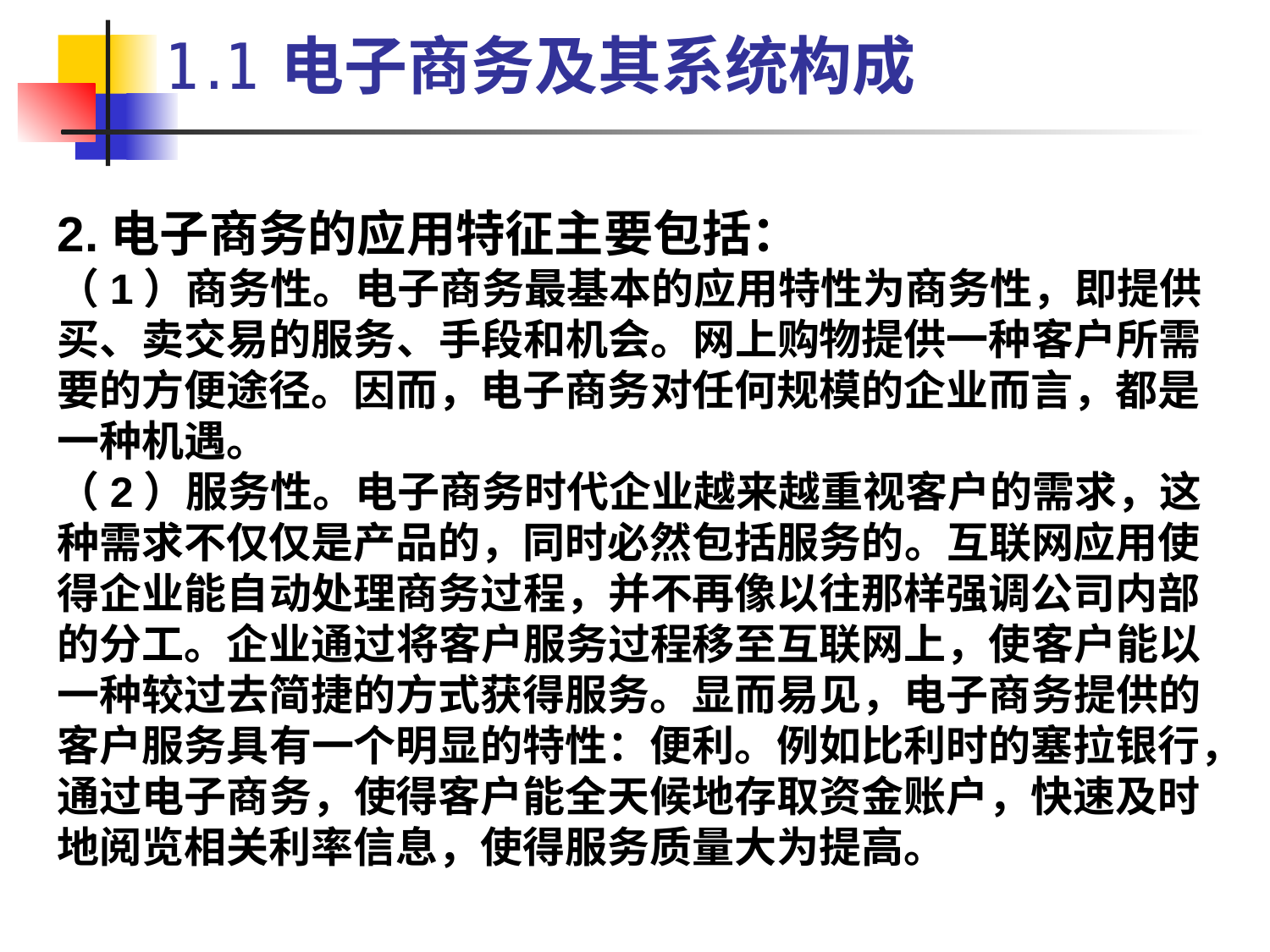

1.1电子商务及其系统构成
2.电子商务的应用特征主要包括：
（1）商务性。电子商务最基本的应用特性为商务性，即提供买、卖交易的服务、手段和机会。网上购物提供一种客户所需要的方便途径。因而，电子商务对任何规模的企业而言，都是一种机遇。
（2）服务性。电子商务时代企业越来越重视客户的需求，这种需求不仅仅是产品的，同时必然包括服务的。互联网应用使得企业能自动处理商务过程，并不再像以往那样强调公司内部的分工。企业通过将客户服务过程移至互联网上，使客户能以一种较过去简捷的方式获得服务。显而易见，电子商务提供的客户服务具有一个明显的特性：便利。例如比利时的塞拉银行，通过电子商务，使得客户能全天候地存取资金账户，快速及时地阅览相关利率信息，使得服务质量大为提高。